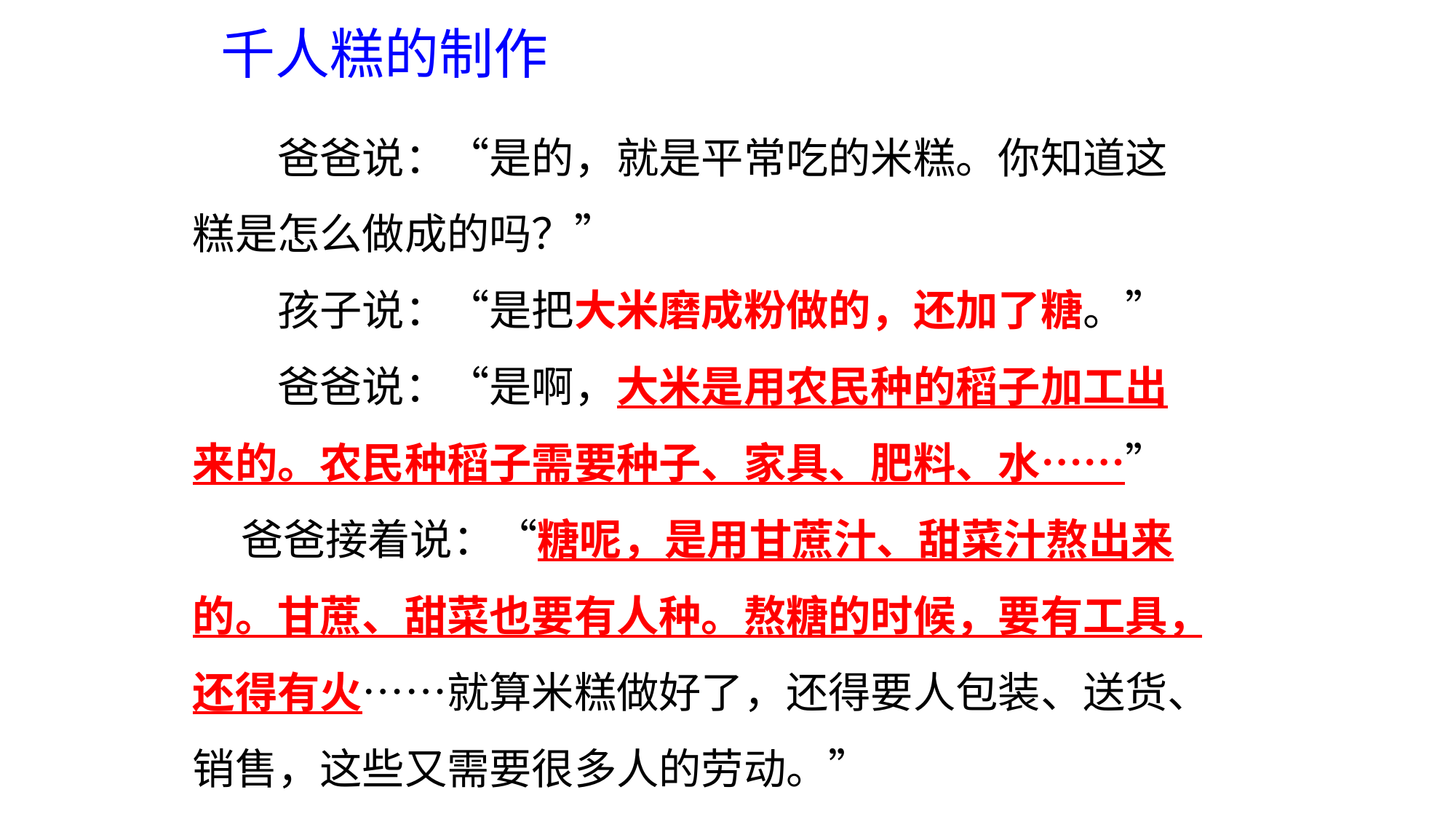

千人糕的制作
　　爸爸说：“是的，就是平常吃的米糕。你知道这糕是怎么做成的吗？”
　　孩子说：“是把大米磨成粉做的，还加了糖。”
　　爸爸说：“是啊，大米是用农民种的稻子加工出来的。农民种稻子需要种子、家具、肥料、水……”
    爸爸接着说：“糖呢，是用甘蔗汁、甜菜汁熬出来的。甘蔗、甜菜也要有人种。熬糖的时候，要有工具，还得有火……就算米糕做好了，还得要人包装、送货、销售，这些又需要很多人的劳动。”